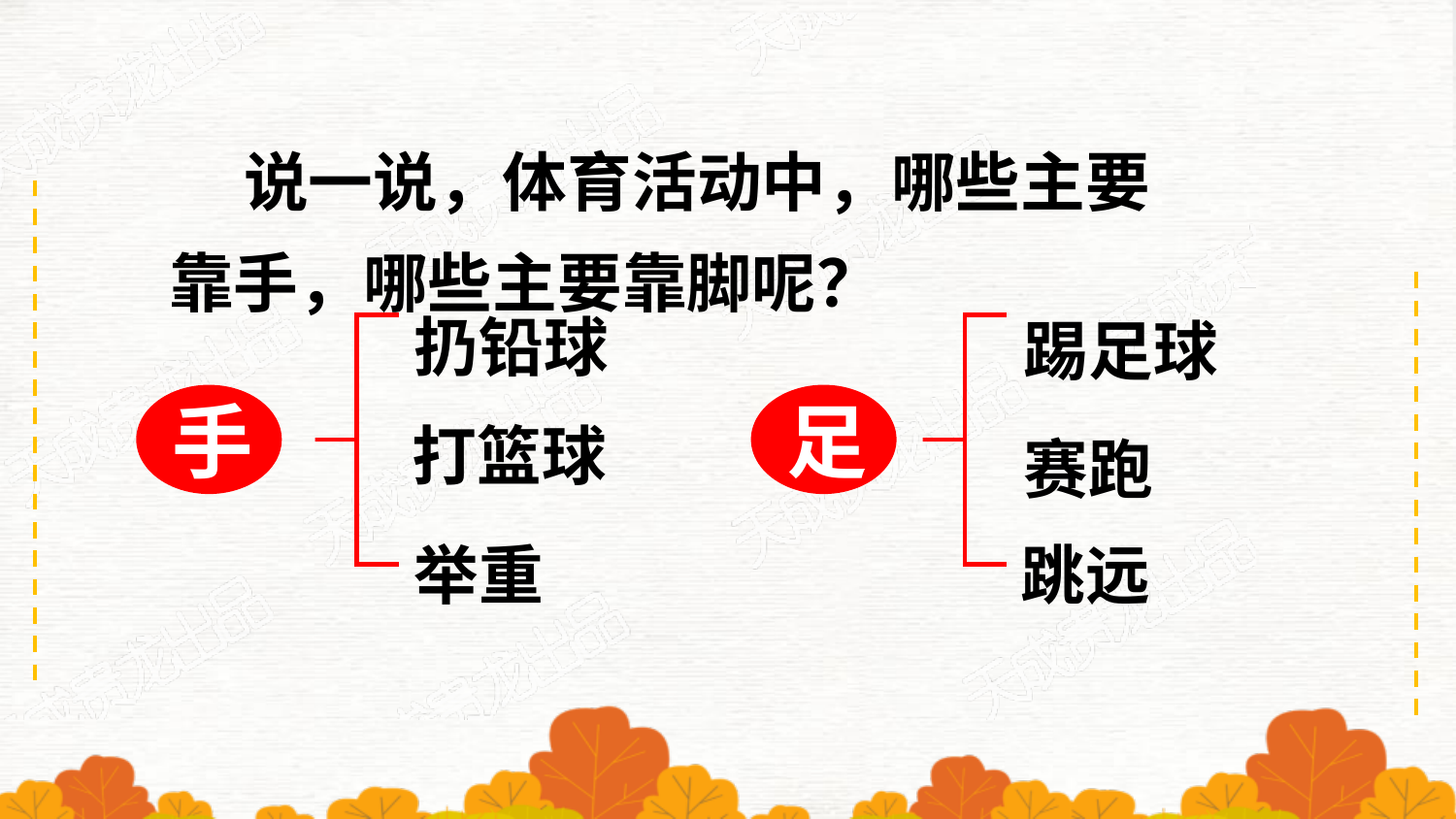

说一说，体育活动中，哪些主要靠手，哪些主要靠脚呢？
扔铅球
踢足球

手
打篮球
足
赛跑
举重
跳远